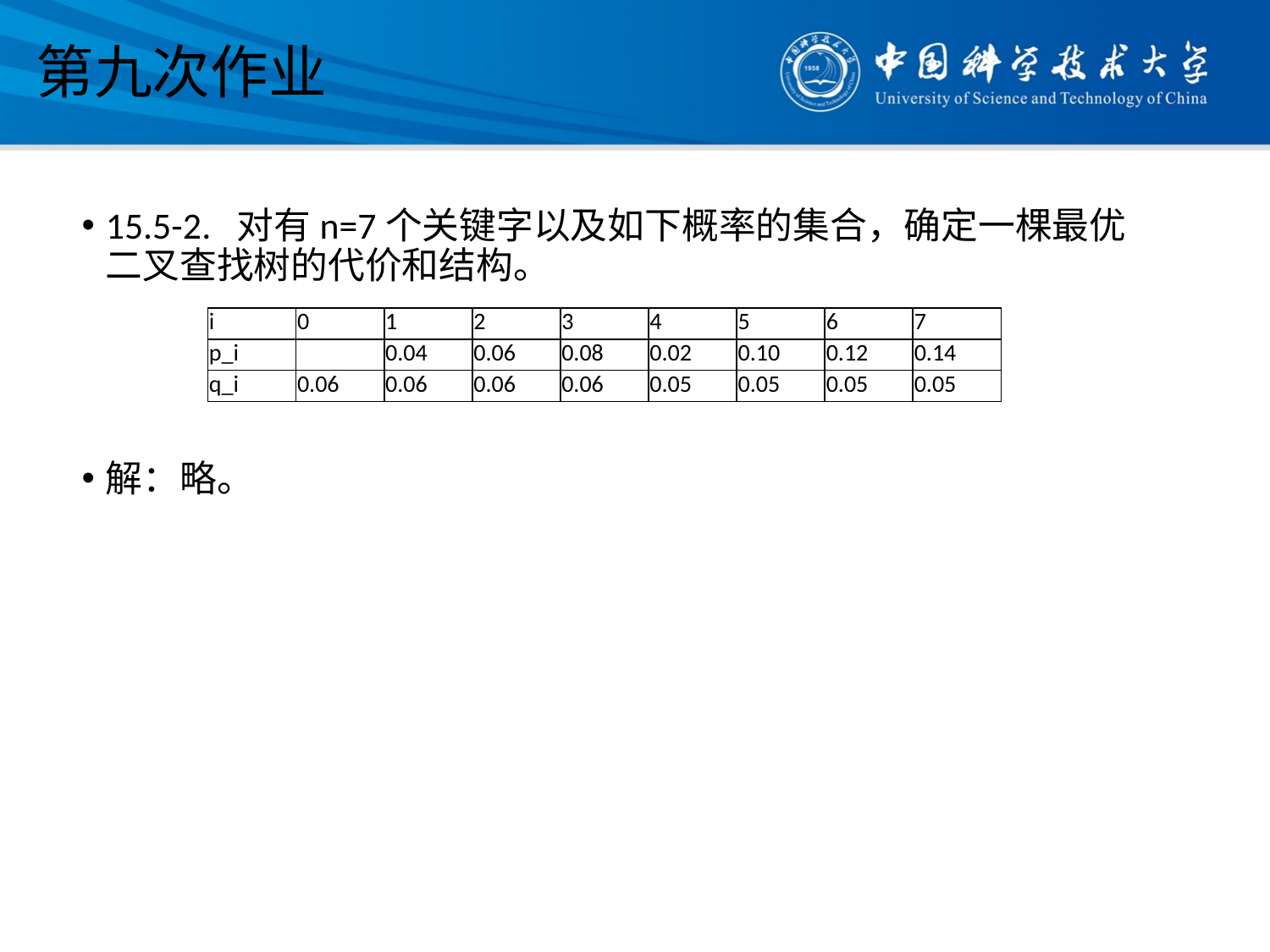

# 第九次作业
15.5-2.  对有n=7个关键字以及如下概率的集合，确定一棵最优二叉查找树的代价和结构。

解：略。

| i | 0 | 1 | 2 | 3 | 4 | 5 | 6 | 7 |
| --- | --- | --- | --- | --- | --- | --- | --- | --- |
| p\_i |  | 0.04 | 0.06 | 0.08 | 0.02 | 0.10 | 0.12 | 0.14 |
| q\_i | 0.06 | 0.06 | 0.06 | 0.06 | 0.05 | 0.05 | 0.05 | 0.05 |